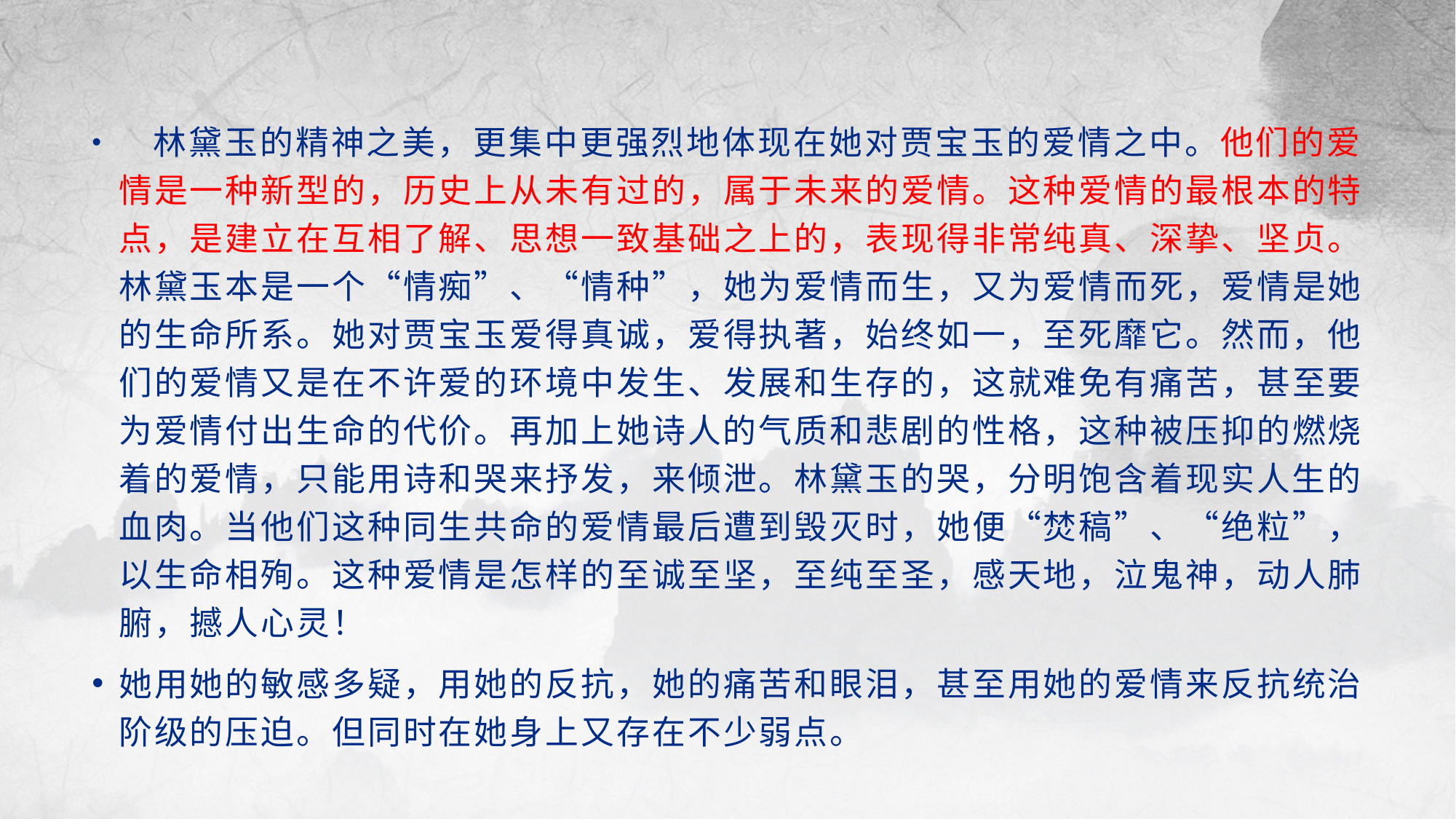

林黛玉的精神之美，更集中更强烈地体现在她对贾宝玉的爱情之中。他们的爱情是一种新型的，历史上从未有过的，属于未来的爱情。这种爱情的最根本的特点，是建立在互相了解、思想一致基础之上的，表现得非常纯真、深挚、坚贞。林黛玉本是一个“情痴”、“情种”，她为爱情而生，又为爱情而死，爱情是她的生命所系。她对贾宝玉爱得真诚，爱得执著，始终如一，至死靡它。然而，他们的爱情又是在不许爱的环境中发生、发展和生存的，这就难免有痛苦，甚至要为爱情付出生命的代价。再加上她诗人的气质和悲剧的性格，这种被压抑的燃烧着的爱情，只能用诗和哭来抒发，来倾泄。林黛玉的哭，分明饱含着现实人生的血肉。当他们这种同生共命的爱情最后遭到毁灭时，她便“焚稿”、“绝粒”，以生命相殉。这种爱情是怎样的至诚至坚，至纯至圣，感天地，泣鬼神，动人肺腑，撼人心灵！
她用她的敏感多疑，用她的反抗，她的痛苦和眼泪，甚至用她的爱情来反抗统治阶级的压迫。但同时在她身上又存在不少弱点。